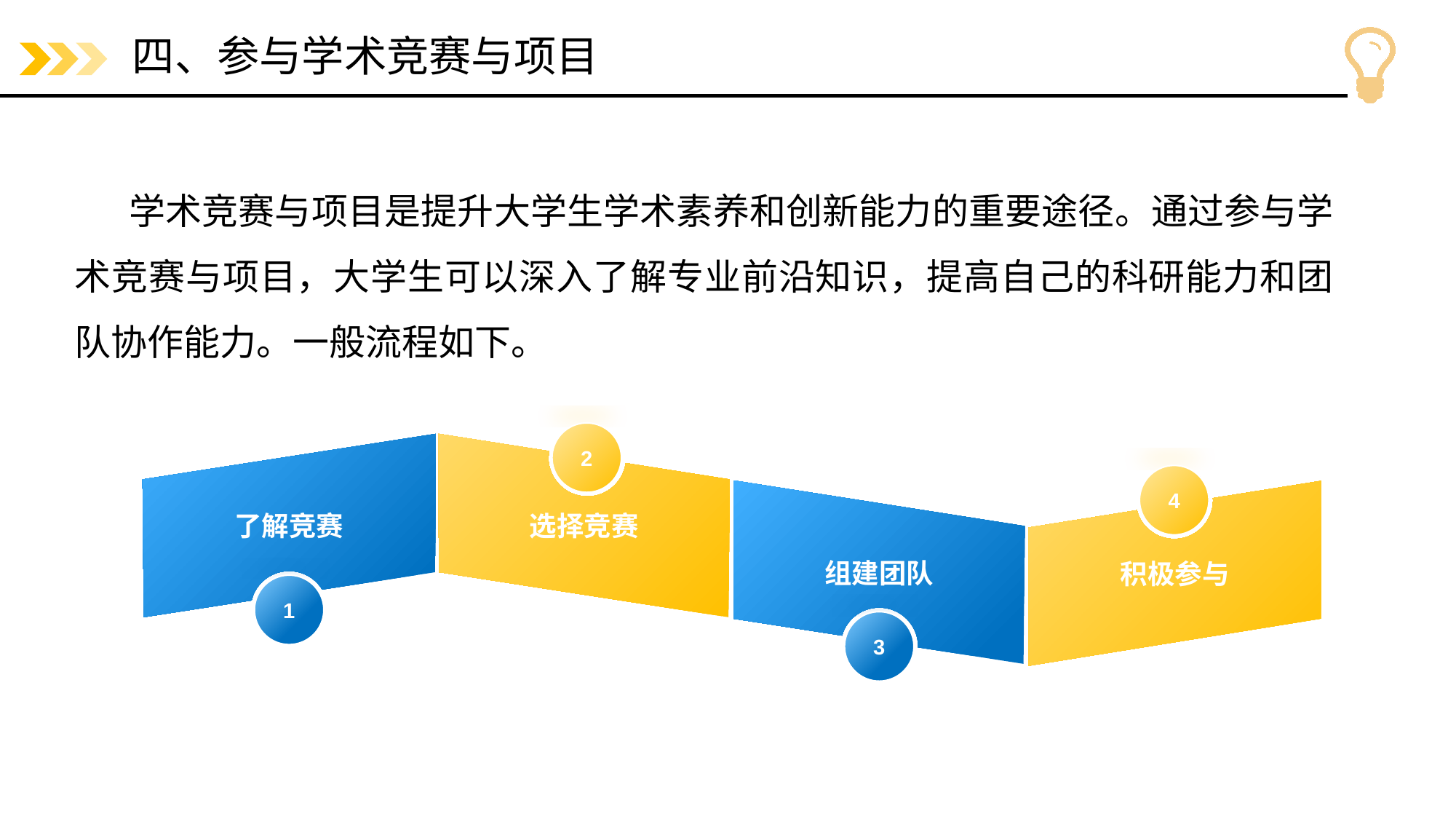

13
# 四、参与学术竞赛与项目
学术竞赛与项目是提升大学生学术素养和创新能力的重要途径。通过参与学术竞赛与项目，大学生可以深入了解专业前沿知识，提高自己的科研能力和团队协作能力。一般流程如下。
2
了解竞赛
选择竞赛
4
组建团队
积极参与
1
3